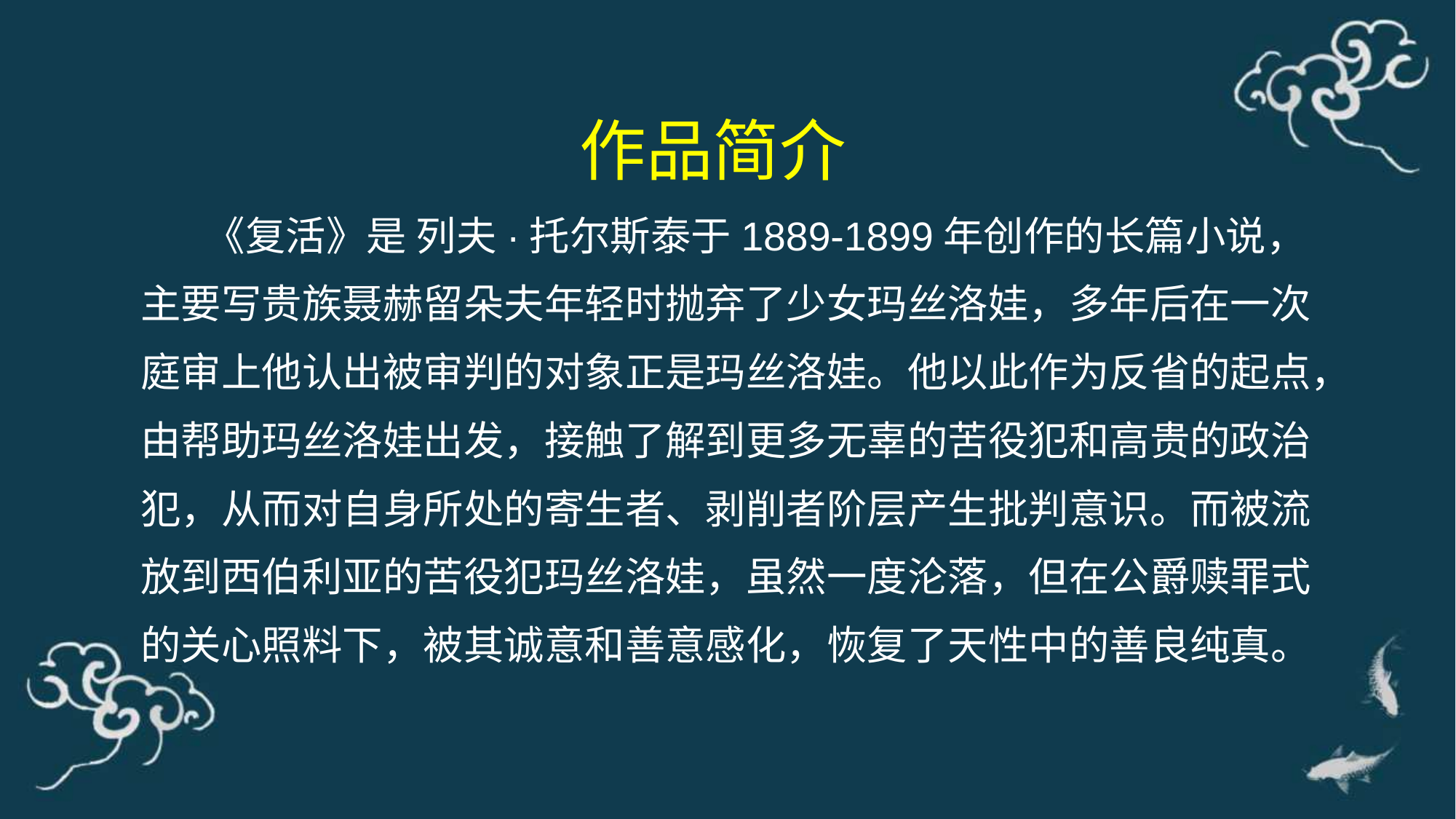

作品简介
      《复活》是 列夫·托尔斯泰于1889-1899年创作的长篇小说，主要写贵族聂赫留朵夫年轻时抛弃了少女玛丝洛娃，多年后在一次庭审上他认出被审判的对象正是玛丝洛娃。他以此作为反省的起点，由帮助玛丝洛娃出发，接触了解到更多无辜的苦役犯和高贵的政治犯，从而对自身所处的寄生者、剥削者阶层产生批判意识。而被流放到西伯利亚的苦役犯玛丝洛娃，虽然一度沦落，但在公爵赎罪式的关心照料下，被其诚意和善意感化，恢复了天性中的善良纯真。